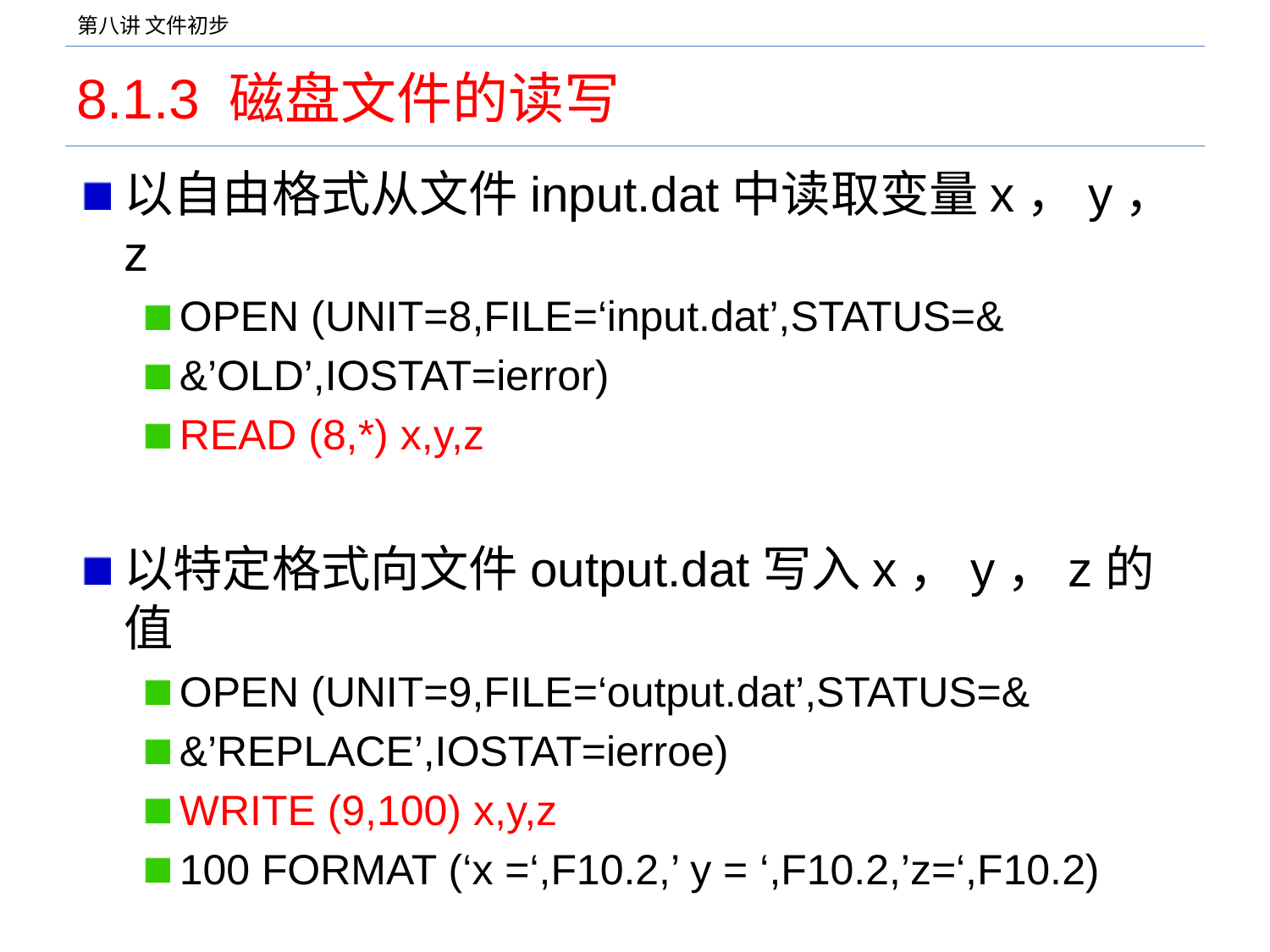

# 8.1.3 磁盘文件的读写
以自由格式从文件input.dat中读取变量x，y，z
OPEN (UNIT=8,FILE=‘input.dat’,STATUS=&
&’OLD’,IOSTAT=ierror)
READ (8,*) x,y,z

以特定格式向文件output.dat写入x，y，z的值
OPEN (UNIT=9,FILE=‘output.dat’,STATUS=&
&’REPLACE’,IOSTAT=ierroe)
WRITE (9,100) x,y,z
100 FORMAT (‘x =‘,F10.2,’ y = ‘,F10.2,’z=‘,F10.2)